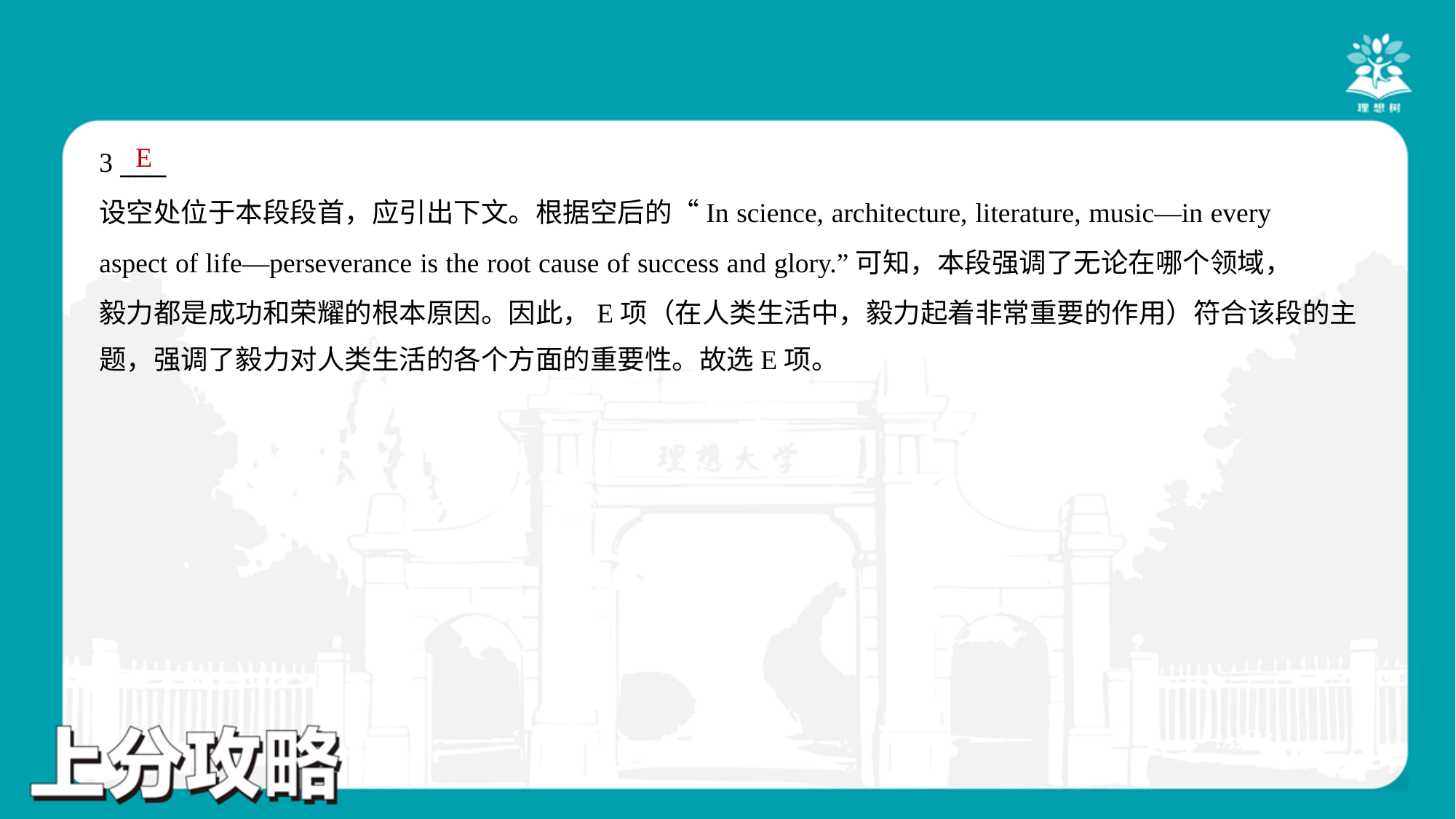

E
3 ___
设空处位于本段段首，应引出下文。根据空后的“In science, architecture, literature, music—in every
aspect of life—perseverance is the root cause of success and glory.”可知，本段强调了无论在哪个领域，
毅力都是成功和荣耀的根本原因。因此，E项（在人类生活中，毅力起着非常重要的作用）符合该段的主
题，强调了毅力对人类生活的各个方面的重要性。故选E项。